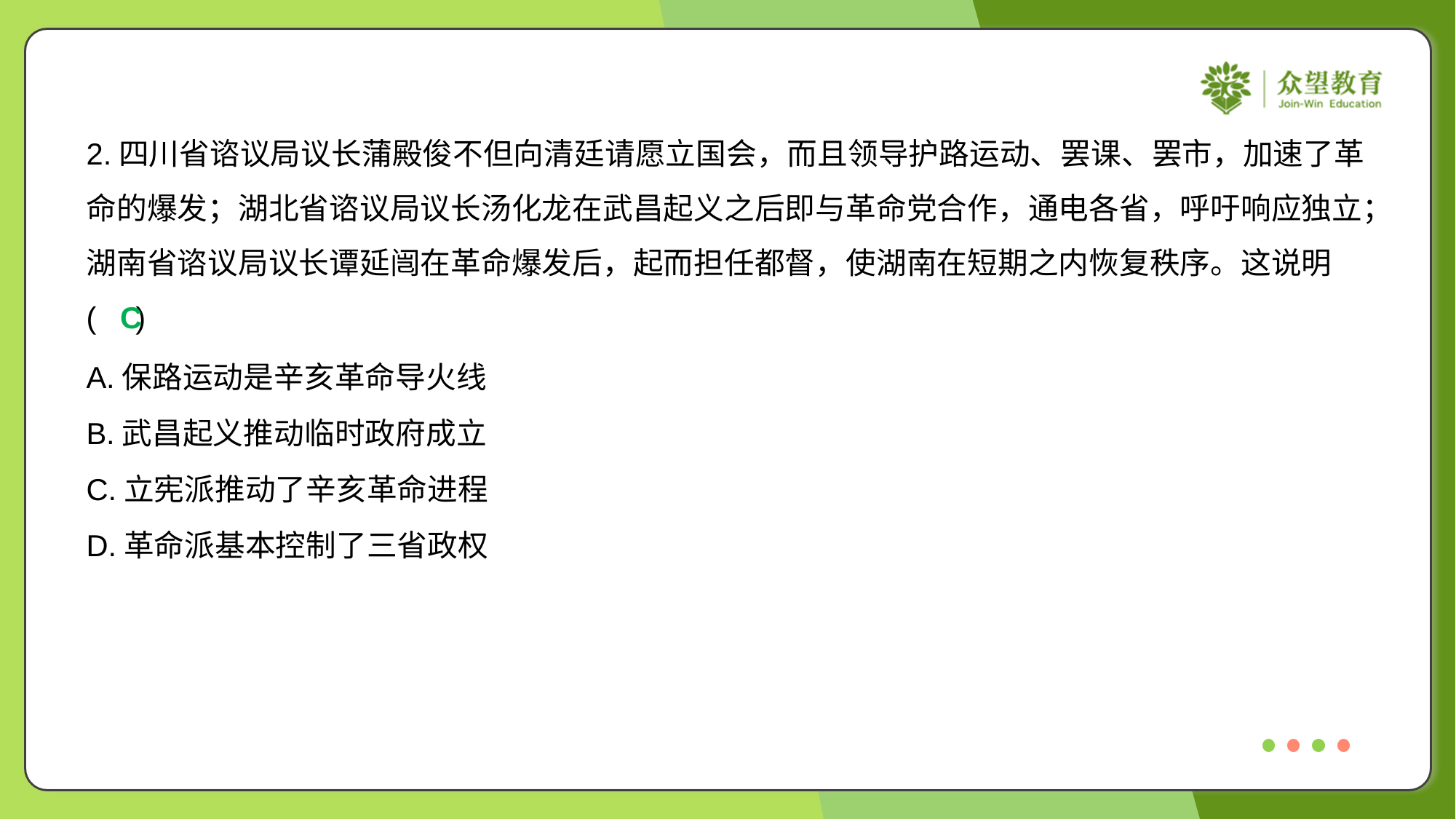

2.四川省谘议局议长蒲殿俊不但向清廷请愿立国会，而且领导护路运动、罢课、罢市，加速了革
命的爆发；湖北省谘议局议长汤化龙在武昌起义之后即与革命党合作，通电各省，呼吁响应独立；
湖南省谘议局议长谭延闿在革命爆发后，起而担任都督，使湖南在短期之内恢复秩序。这说明
(     )
C
A.保路运动是辛亥革命导火线
B.武昌起义推动临时政府成立
C.立宪派推动了辛亥革命进程
D.革命派基本控制了三省政权